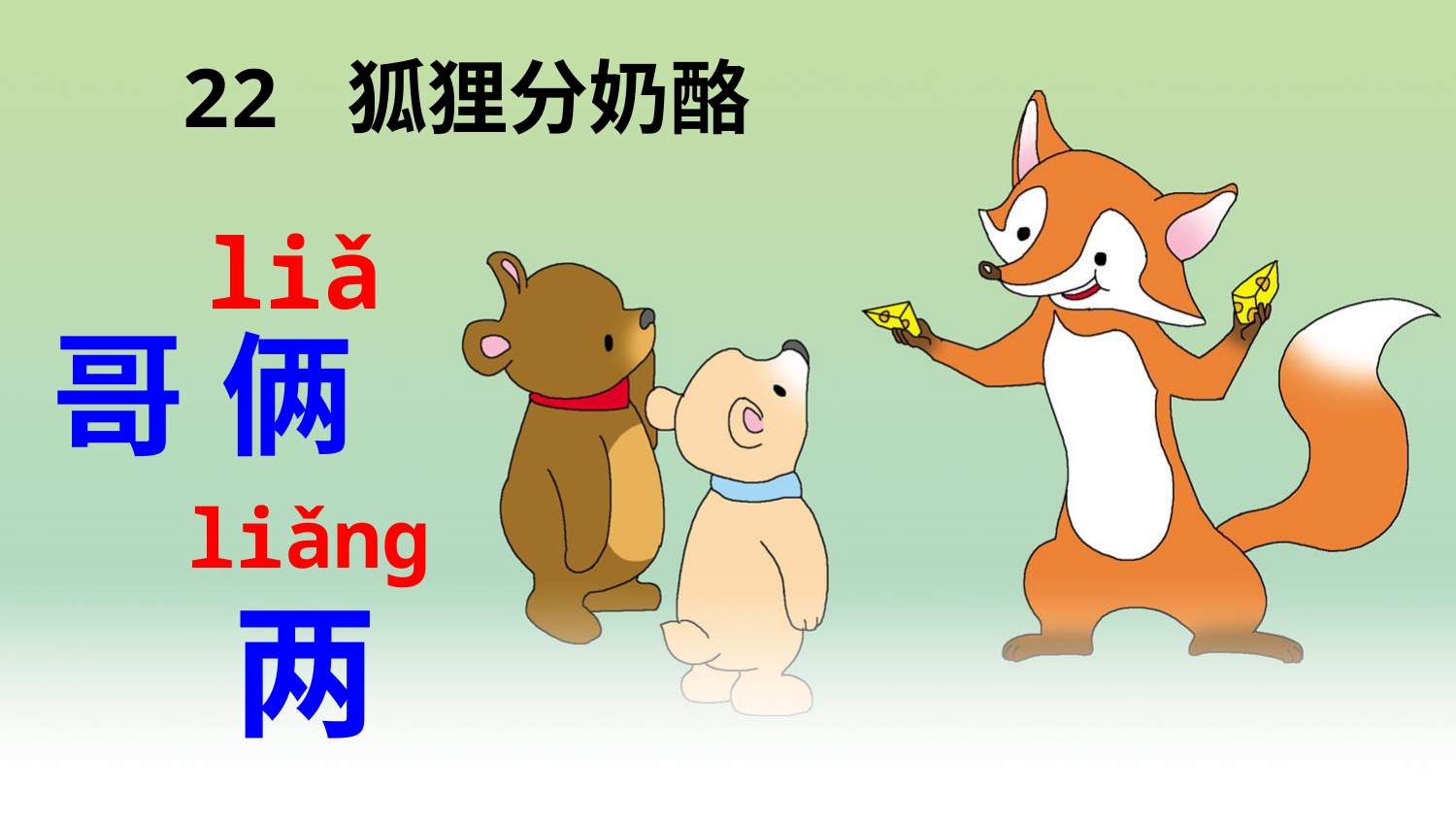

22 狐狸分奶酪
liǎ
哥
俩
liǎng
两